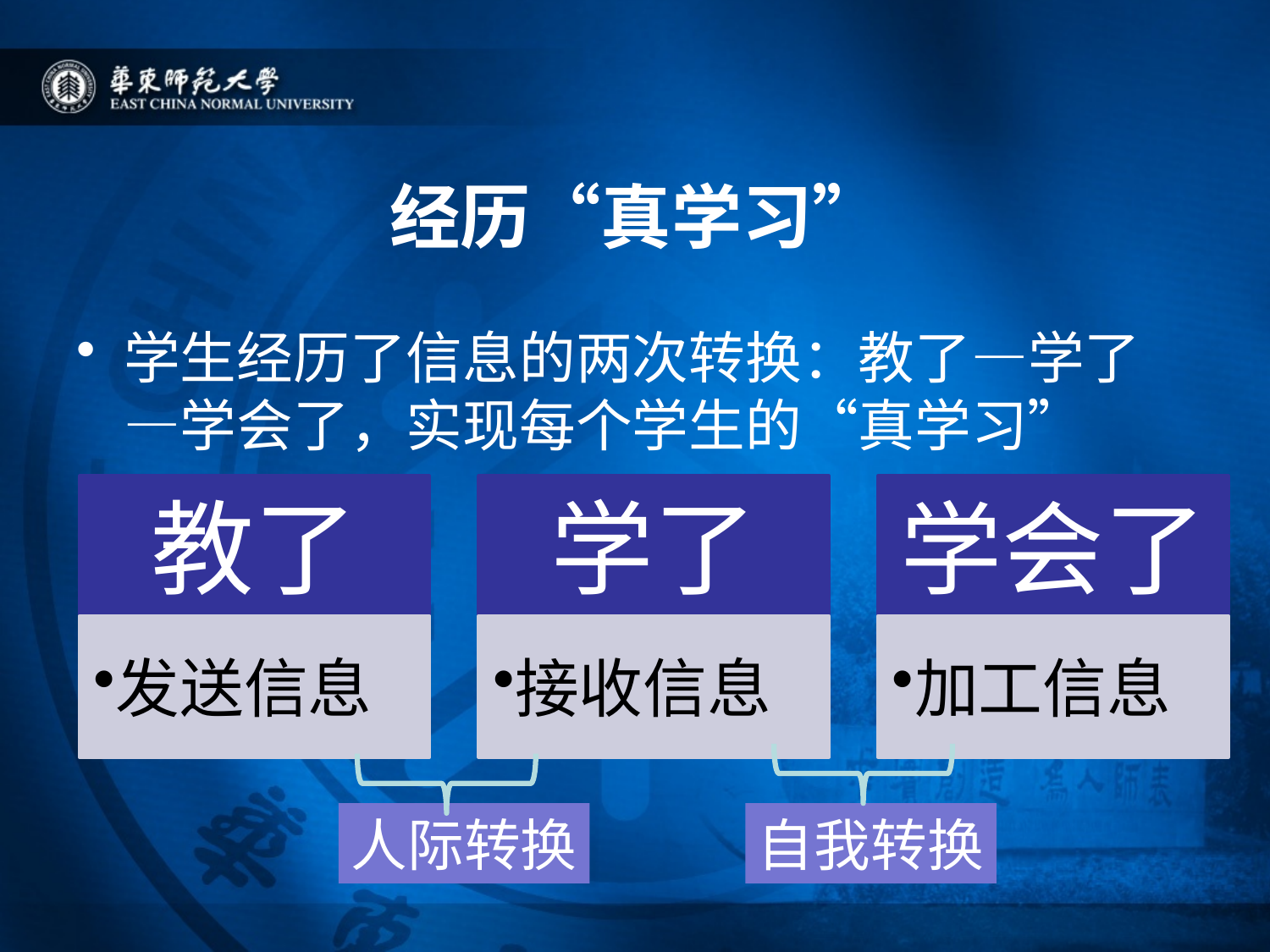

# 经历“真学习”
学生经历了信息的两次转换：教了—学了—学会了，实现每个学生的“真学习”
教了
发送信息
学了
接收信息
学会了
加工信息

人际转换
自我转换